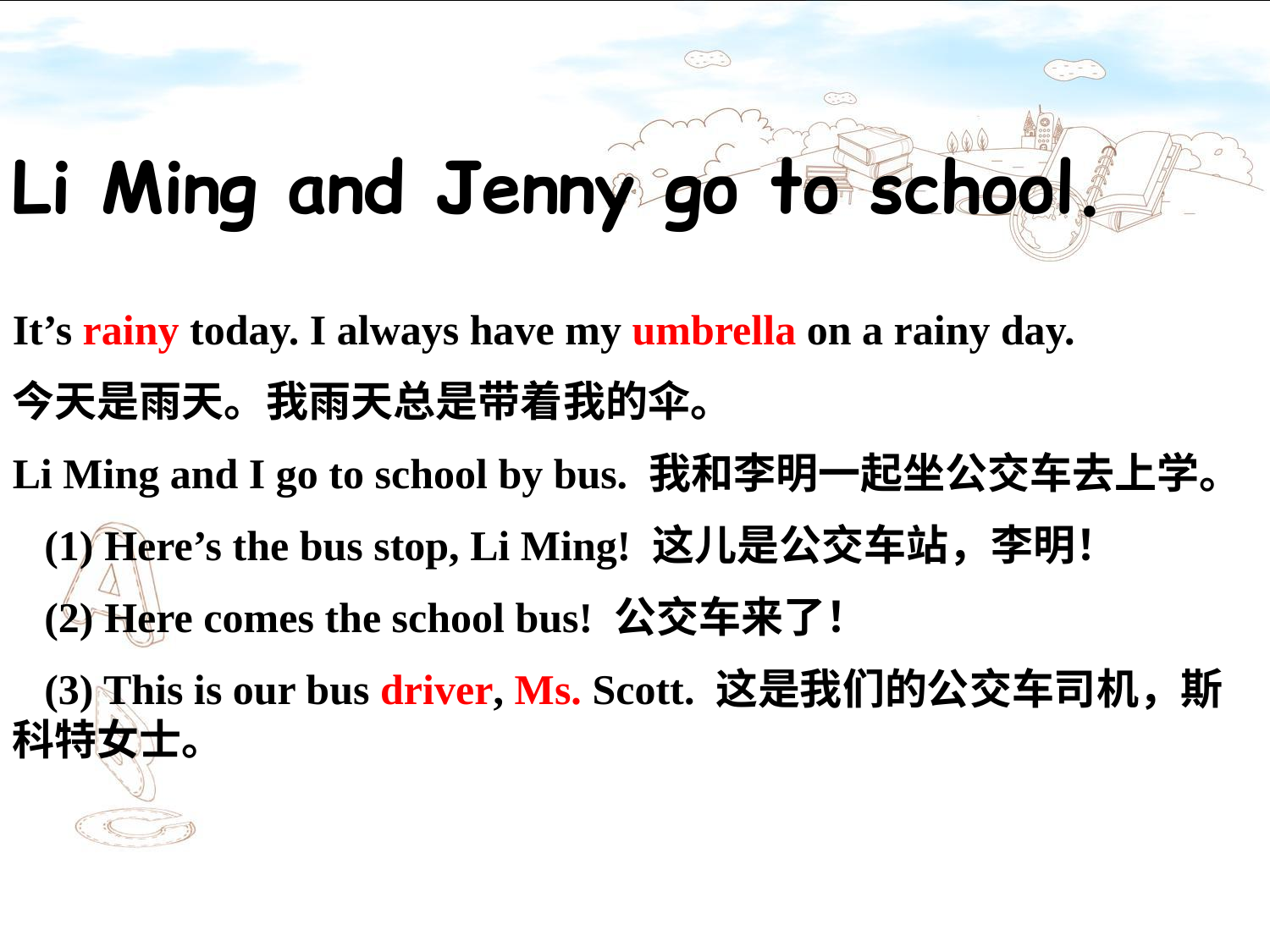

Li Ming and Jenny go to school.
It’s rainy today. I always have my umbrella on a rainy day.
今天是雨天。我雨天总是带着我的伞。
Li Ming and I go to school by bus. 我和李明一起坐公交车去上学。
   (1) Here’s the bus stop, Li Ming! 这儿是公交车站，李明！
   (2) Here comes the school bus! 公交车来了！
   (3) This is our bus driver, Ms. Scott. 这是我们的公交车司机，斯科特女士。